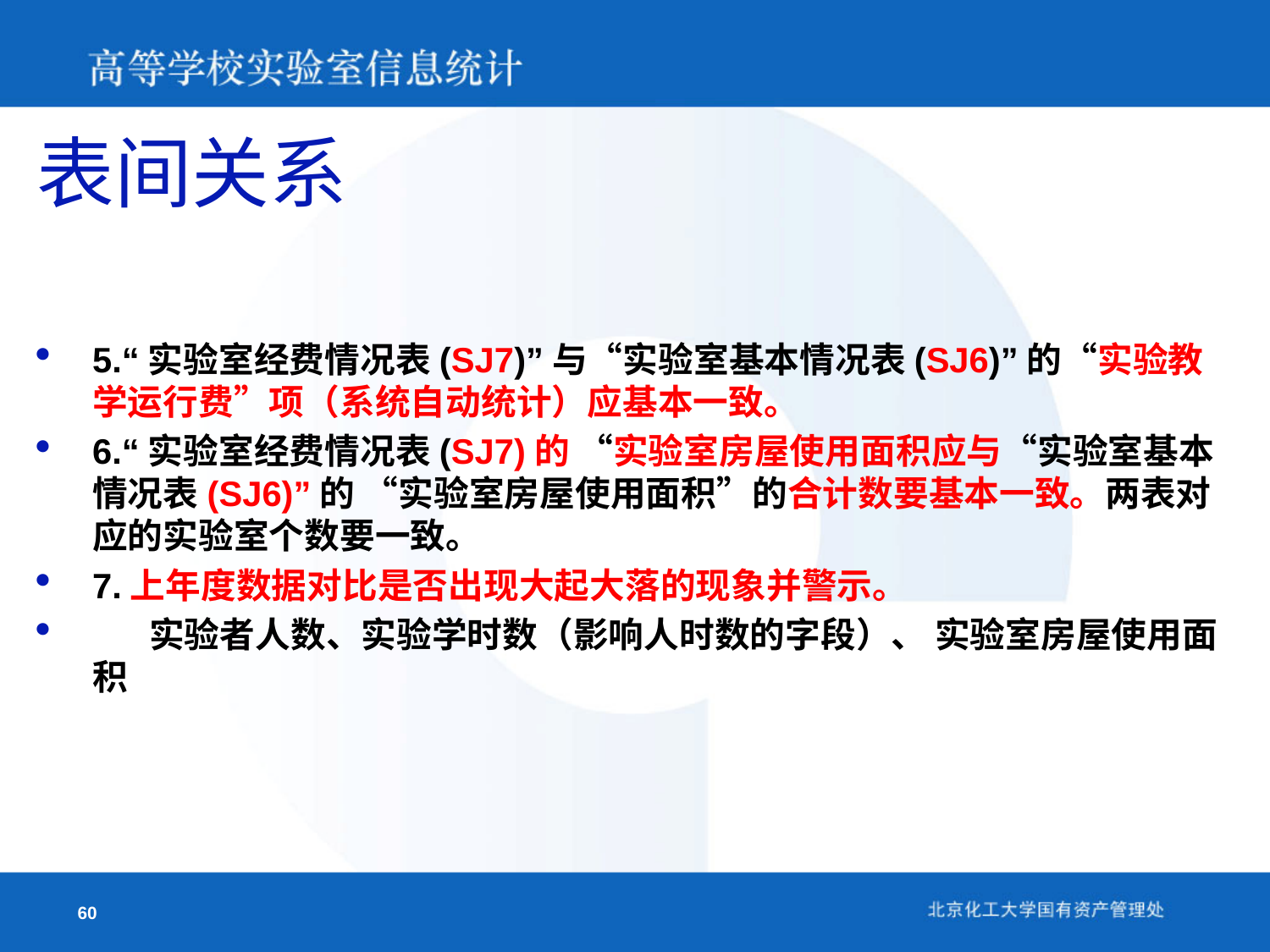

# 表间关系

5.“实验室经费情况表(SJ7)”与“实验室基本情况表(SJ6)”的“实验教学运行费”项（系统自动统计）应基本一致。
6.“实验室经费情况表(SJ7)的 “实验室房屋使用面积应与“实验室基本情况表(SJ6)”的 “实验室房屋使用面积”的合计数要基本一致。两表对应的实验室个数要一致。
7.上年度数据对比是否出现大起大落的现象并警示。
      实验者人数、实验学时数（影响人时数的字段）、 实验室房屋使用面积